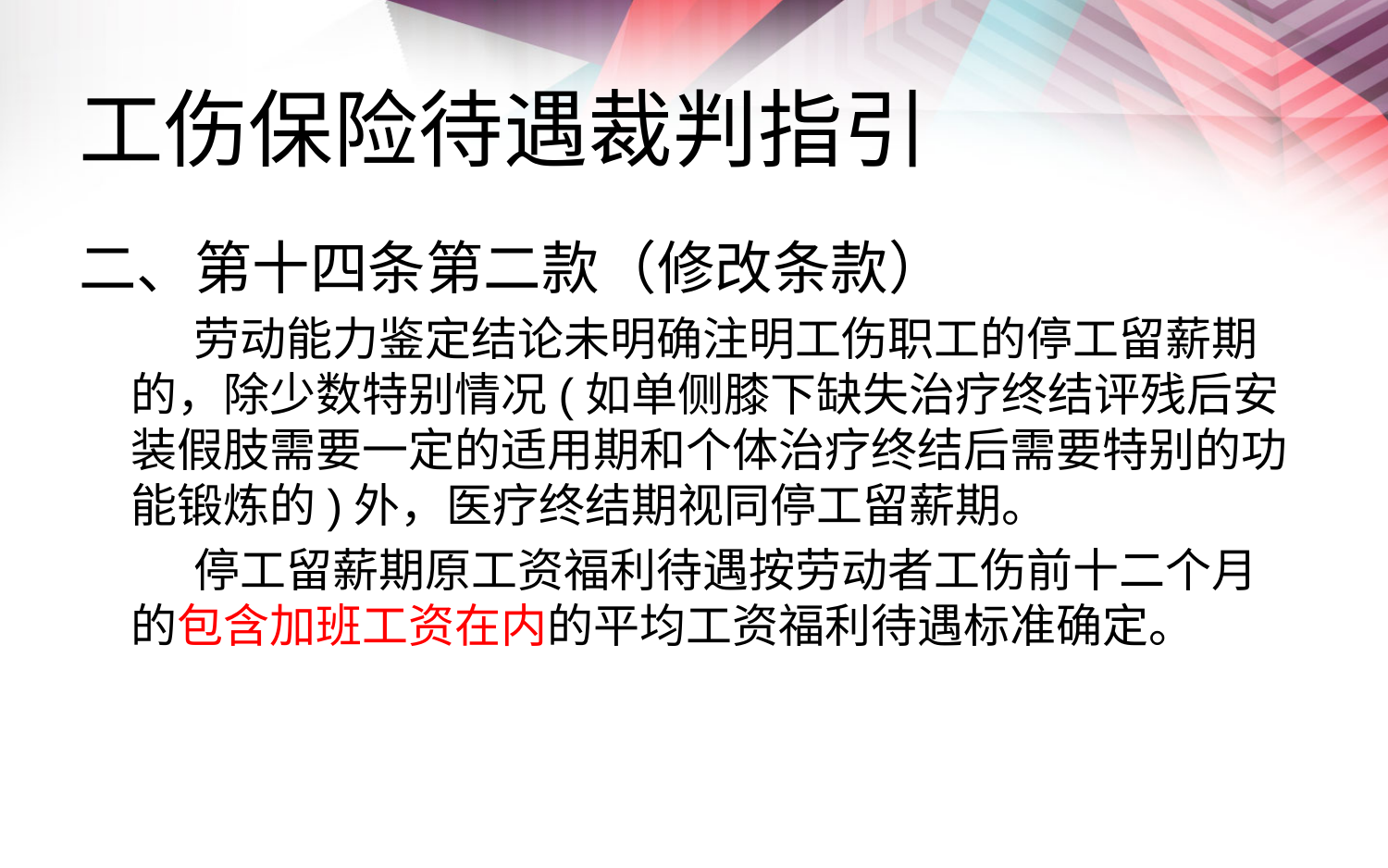

# 工伤保险待遇裁判指引
二、第十四条第二款（修改条款）
          劳动能力鉴定结论未明确注明工伤职工的停工留薪期的，除少数特别情况(如单侧膝下缺失治疗终结评残后安装假肢需要一定的适用期和个体治疗终结后需要特别的功能锻炼的)外，医疗终结期视同停工留薪期。
          停工留薪期原工资福利待遇按劳动者工伤前十二个月的包含加班工资在内的平均工资福利待遇标准确定。